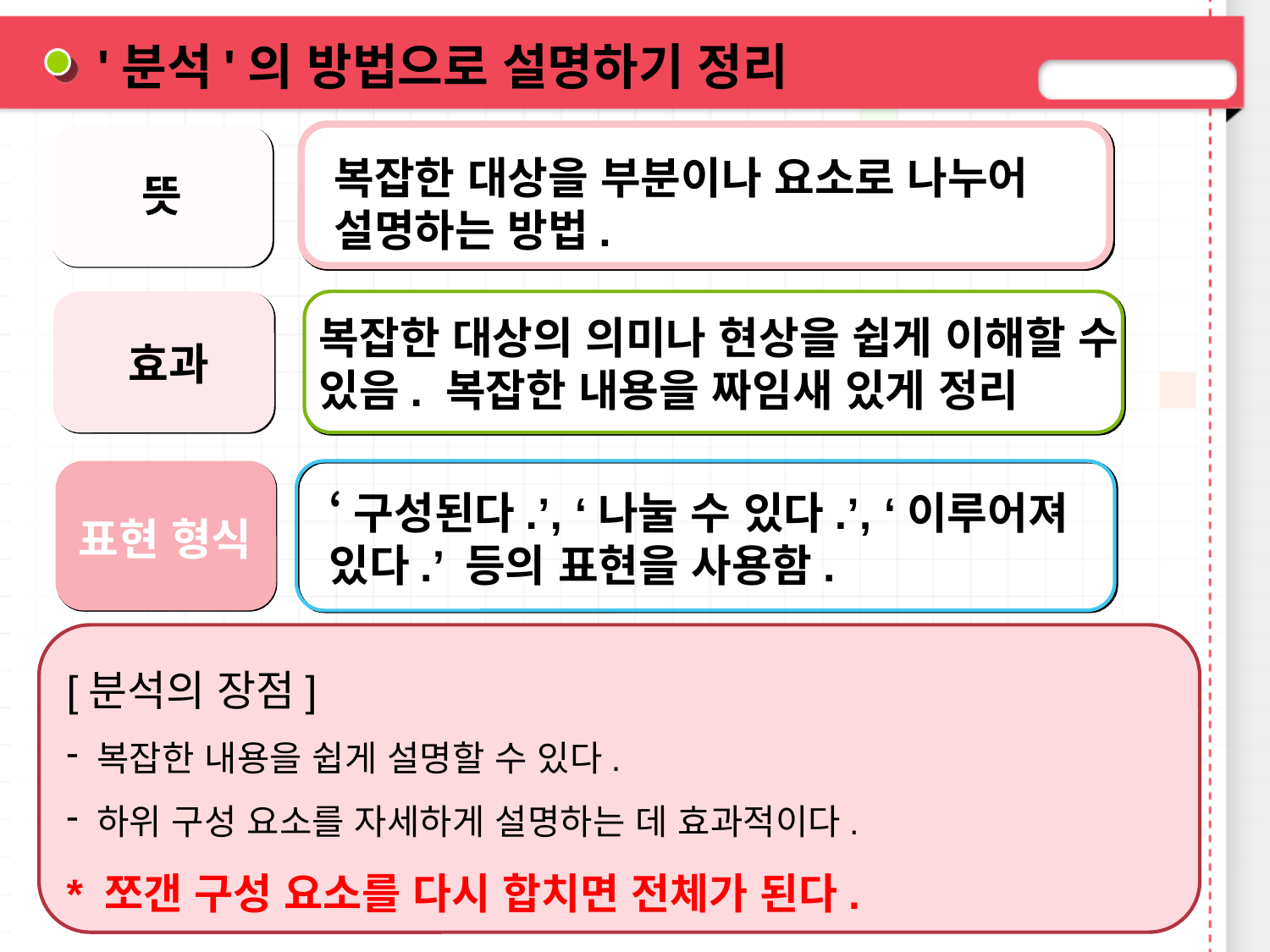

'분석'의 방법으로 설명하기 정리

복잡한 대상을 부분이나 요소로 나누어 설명하는 방법.
뜻

복잡한 대상의 의미나 현상을 쉽게 이해할 수 있음. 복잡한 내용을 짜임새 있게 정리
효과

표현 형식
‘구성된다.’, ‘나눌 수 있다.’, ‘이루어져 있다.’ 등의 표현을 사용함.
[분석의 장점]
 복잡한 내용을 쉽게 설명할 수 있다.
 하위 구성 요소를 자세하게 설명하는 데 효과적이다.
* 쪼갠 구성 요소를 다시 합치면 전체가 된다.